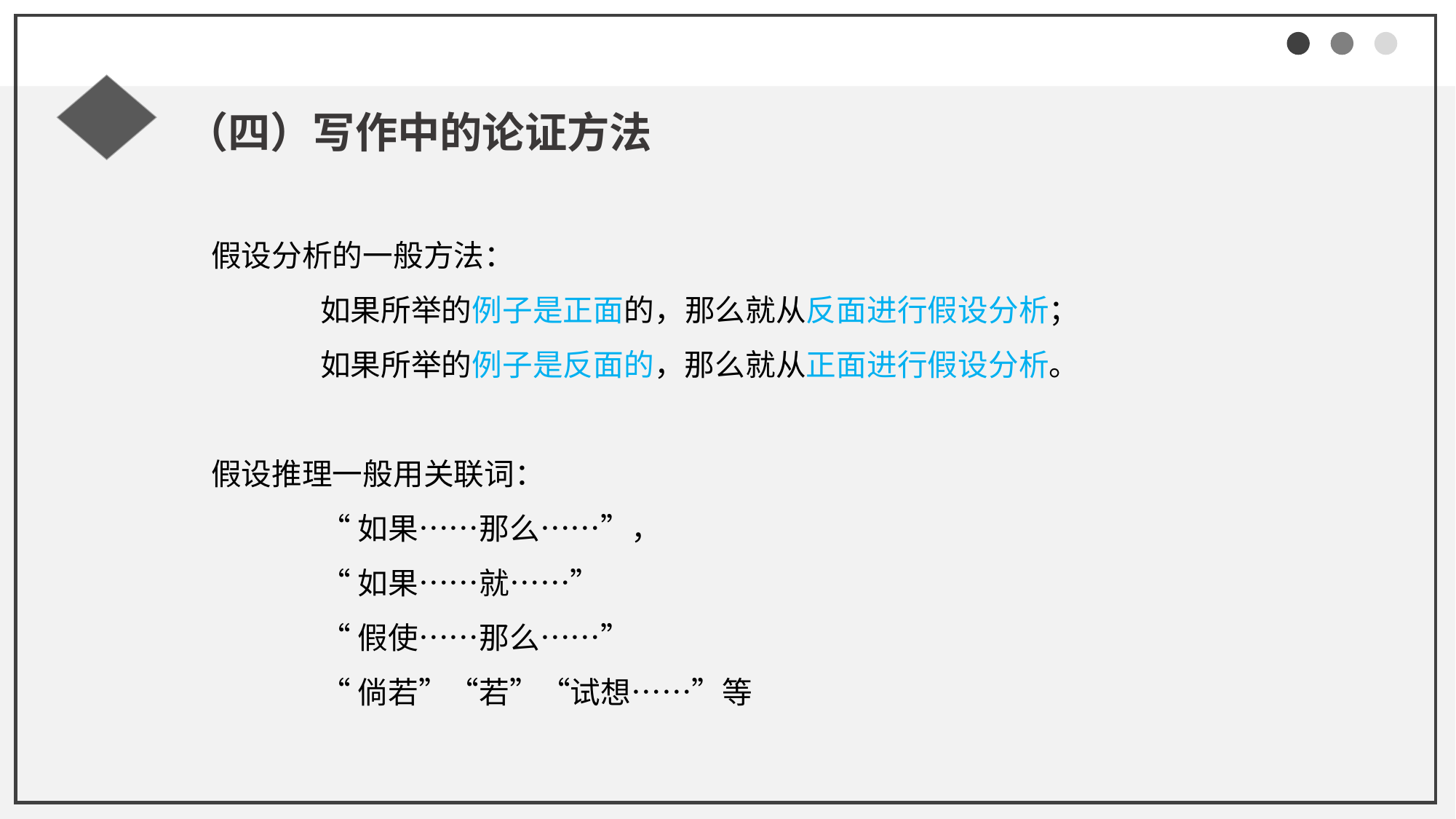

#

（四）写作中的论证方法
假设分析的一般方法：
如果所举的例子是正面的，那么就从反面进行假设分析；
如果所举的例子是反面的，那么就从正面进行假设分析。

假设推理一般用关联词：
“如果……那么……”，
“如果……就……”
“假使……那么……”
“倘若”“若”“试想……”等

2021/10/12